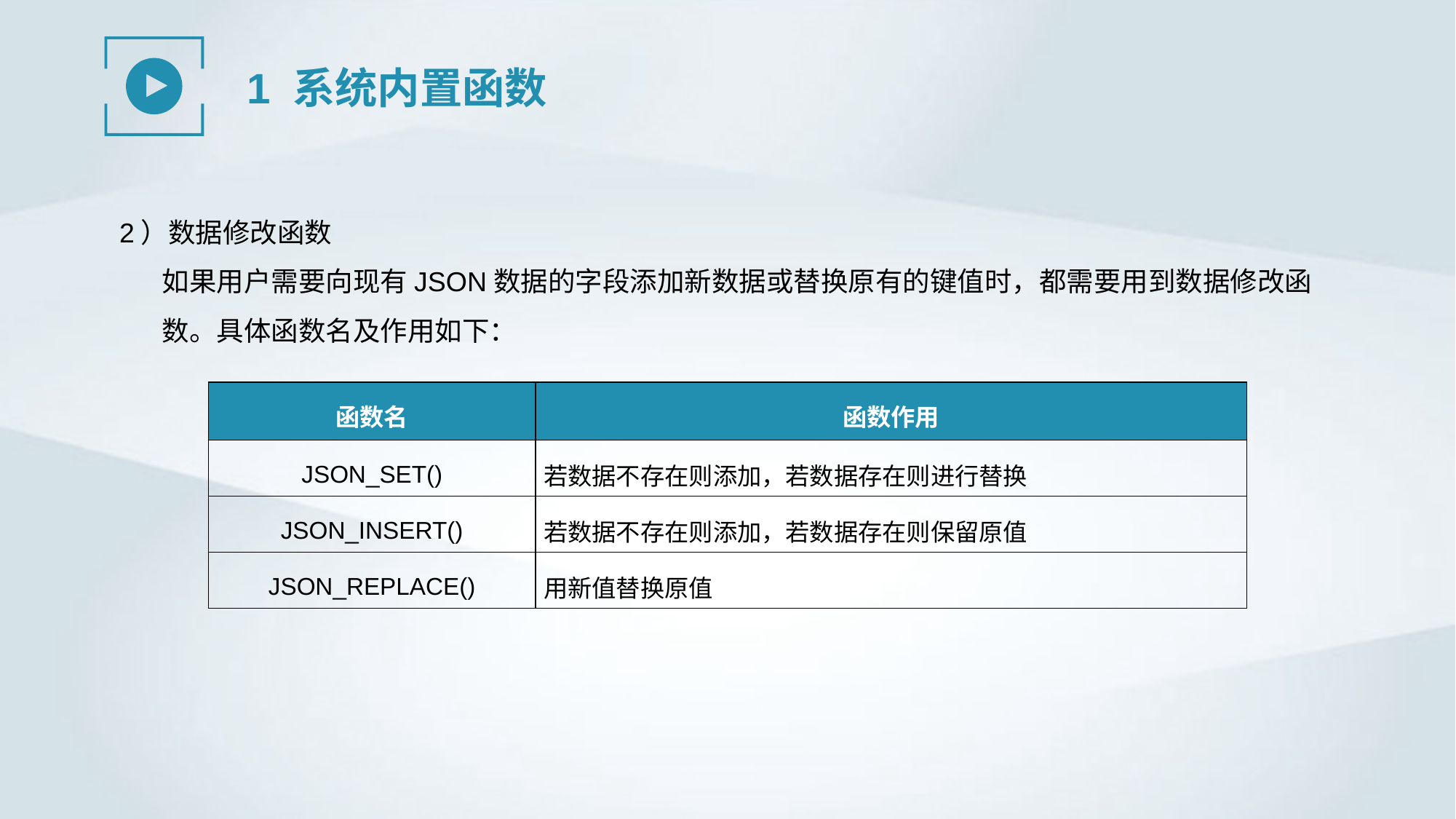

1 系统内置函数
2）数据修改函数
如果用户需要向现有JSON数据的字段添加新数据或替换原有的键值时，都需要用到数据修改函数。具体函数名及作用如下：
| 函数名 | 函数作用 |
| --- | --- |
| JSON\_SET() | 若数据不存在则添加，若数据存在则进行替换 |
| JSON\_INSERT() | 若数据不存在则添加，若数据存在则保留原值 |
| JSON\_REPLACE() | 用新值替换原值 |